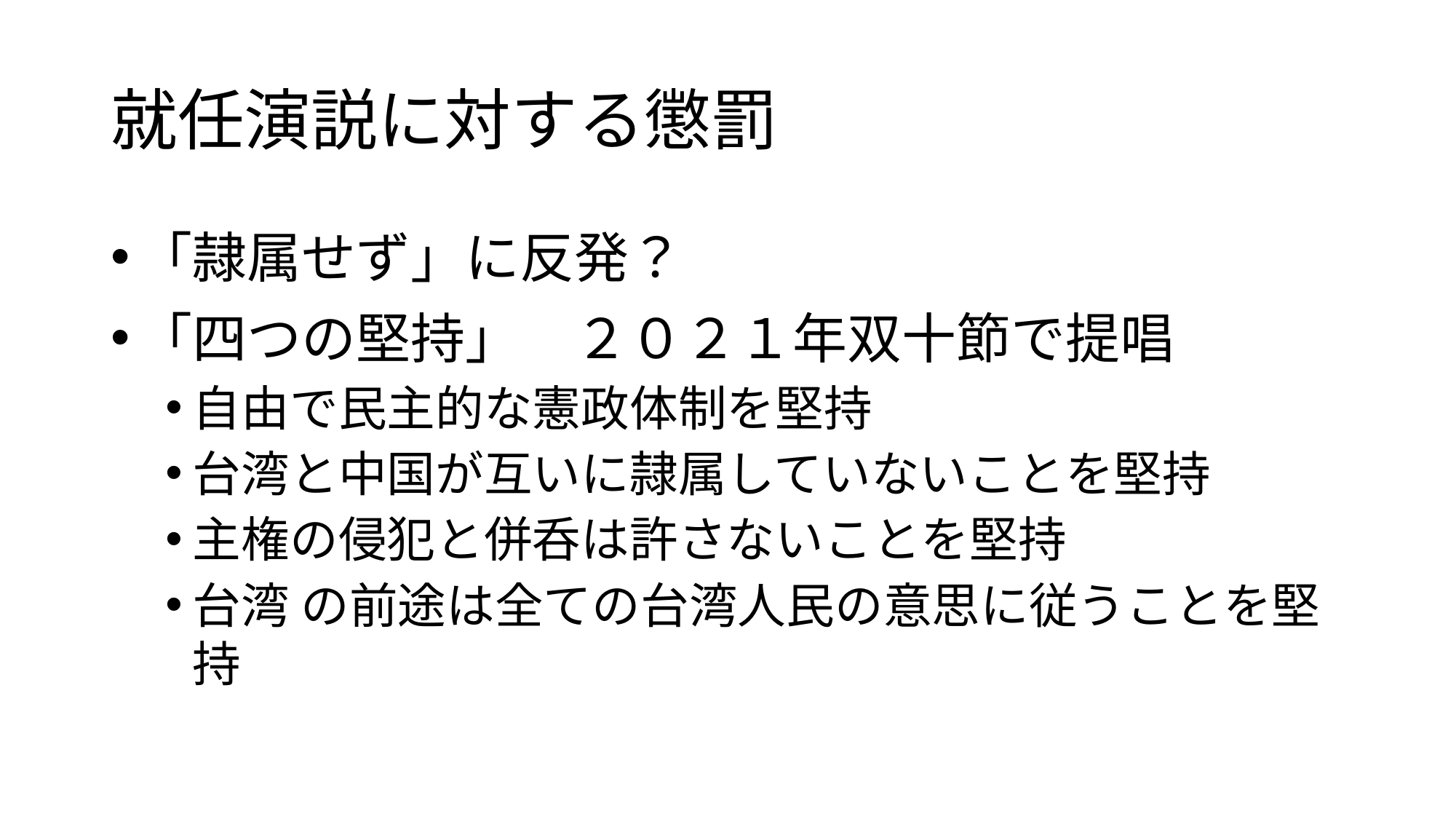

# 就任演説に対する懲罰
「隷属せず」に反発？
「四つの堅持」　２０２１年双十節で提唱
自由で民主的な憲政体制を堅持
台湾と中国が互いに隷属していないことを堅持
主権の侵犯と併呑は許さないことを堅持
台湾 の前途は全ての台湾人民の意思に従うことを堅持